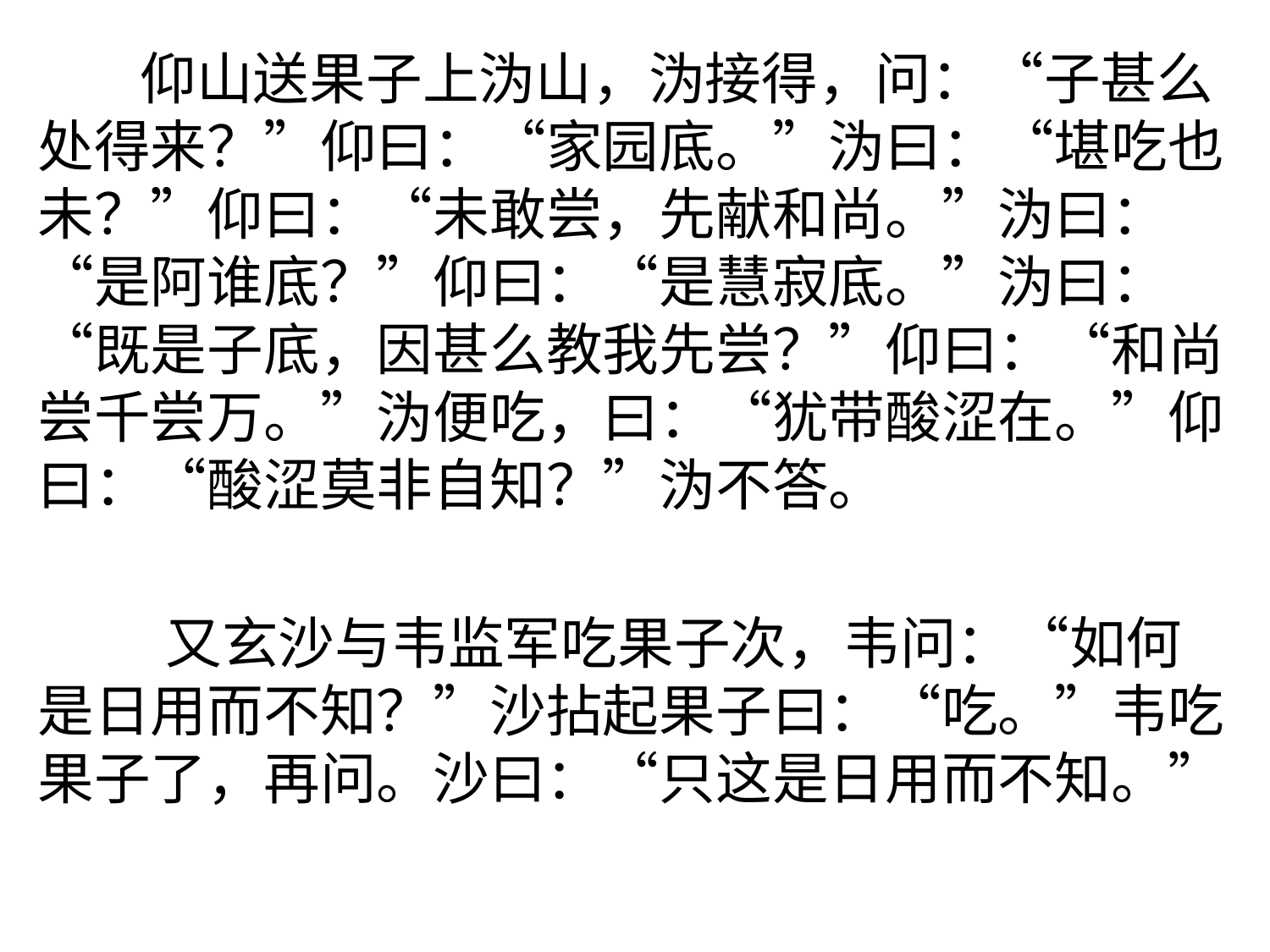

仰山送果子上沩山，沩接得，问：“子甚么处得来？”仰曰：“家园底。”沩曰：“堪吃也未？”仰曰：“未敢尝，先献和尚。”沩曰：“是阿谁底？”仰曰：“是慧寂底。”沩曰：“既是子底，因甚么教我先尝？”仰曰：“和尚尝千尝万。”沩便吃，曰：“犹带酸涩在。”仰曰：“酸涩莫非自知？”沩不答。

         又玄沙与韦监军吃果子次，韦问：“如何是日用而不知？”沙拈起果子曰：“吃。”韦吃果子了，再问。沙曰：“只这是日用而不知。”